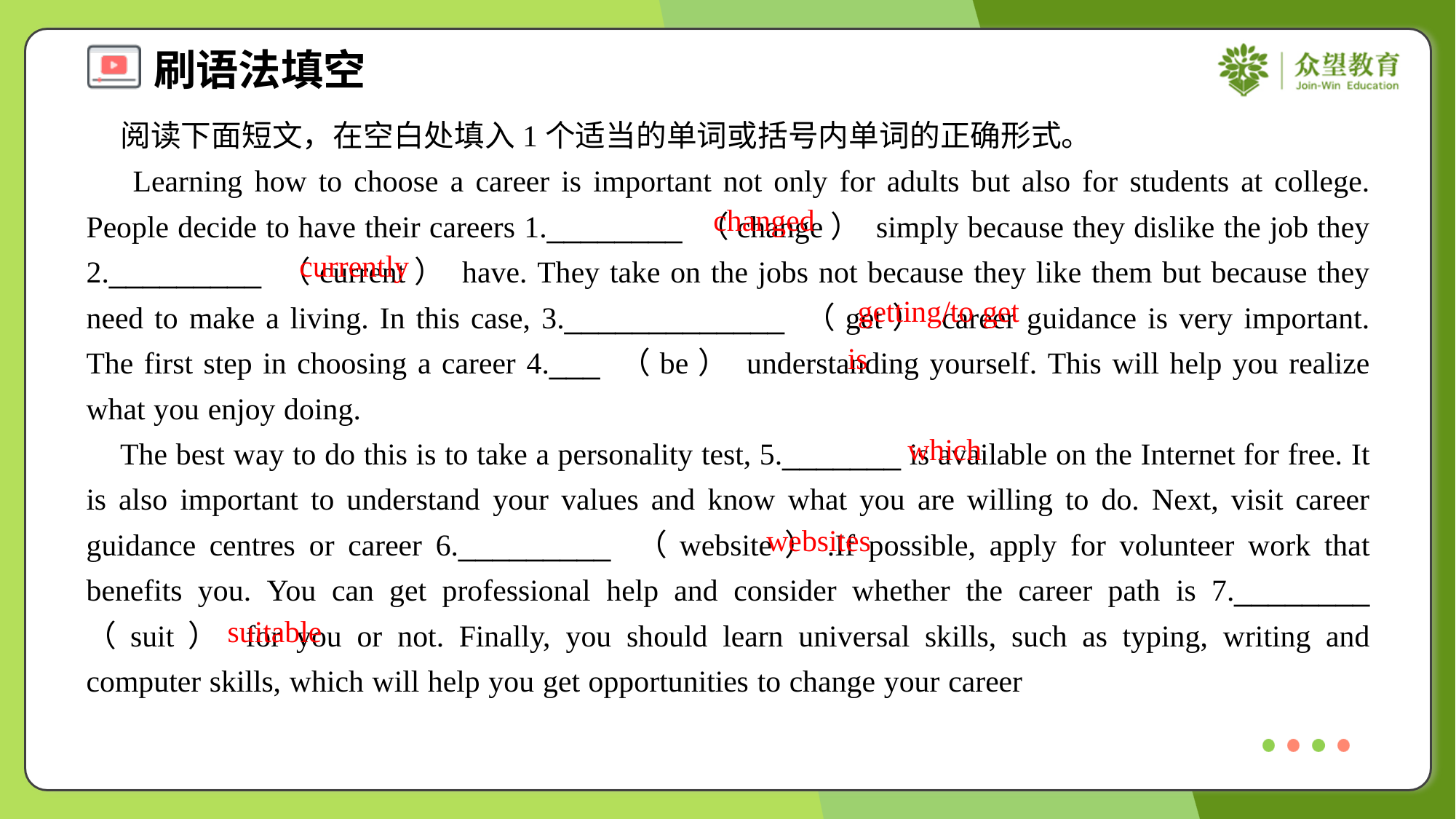

阅读下面短文，在空白处填入1个适当的单词或括号内单词的正确形式。
    Learning how to choose a career is important not only for adults but also for students at college. People decide to have their careers 1.________ （change） simply because they dislike the job they 2._________ （current） have. They take on the jobs not because they like them but because they need to make a living. In this case, 3._____________ （get） career guidance is very important. The first step in choosing a career 4.___ （be） understanding yourself. This will help you realize what you enjoy doing.
    The best way to do this is to take a personality test, 5._______ is available on the Internet for free. It is also important to understand your values and know what you are willing to do. Next, visit career guidance centres or career 6._________ （website）.If possible, apply for volunteer work that benefits you. You can get professional help and consider whether the career path is 7.________ （suit） for you or not. Finally, you should learn universal skills, such as typing, writing and computer skills, which will help you get opportunities to change your career
changed
currently
getting/to get
is
which
websites
suitable